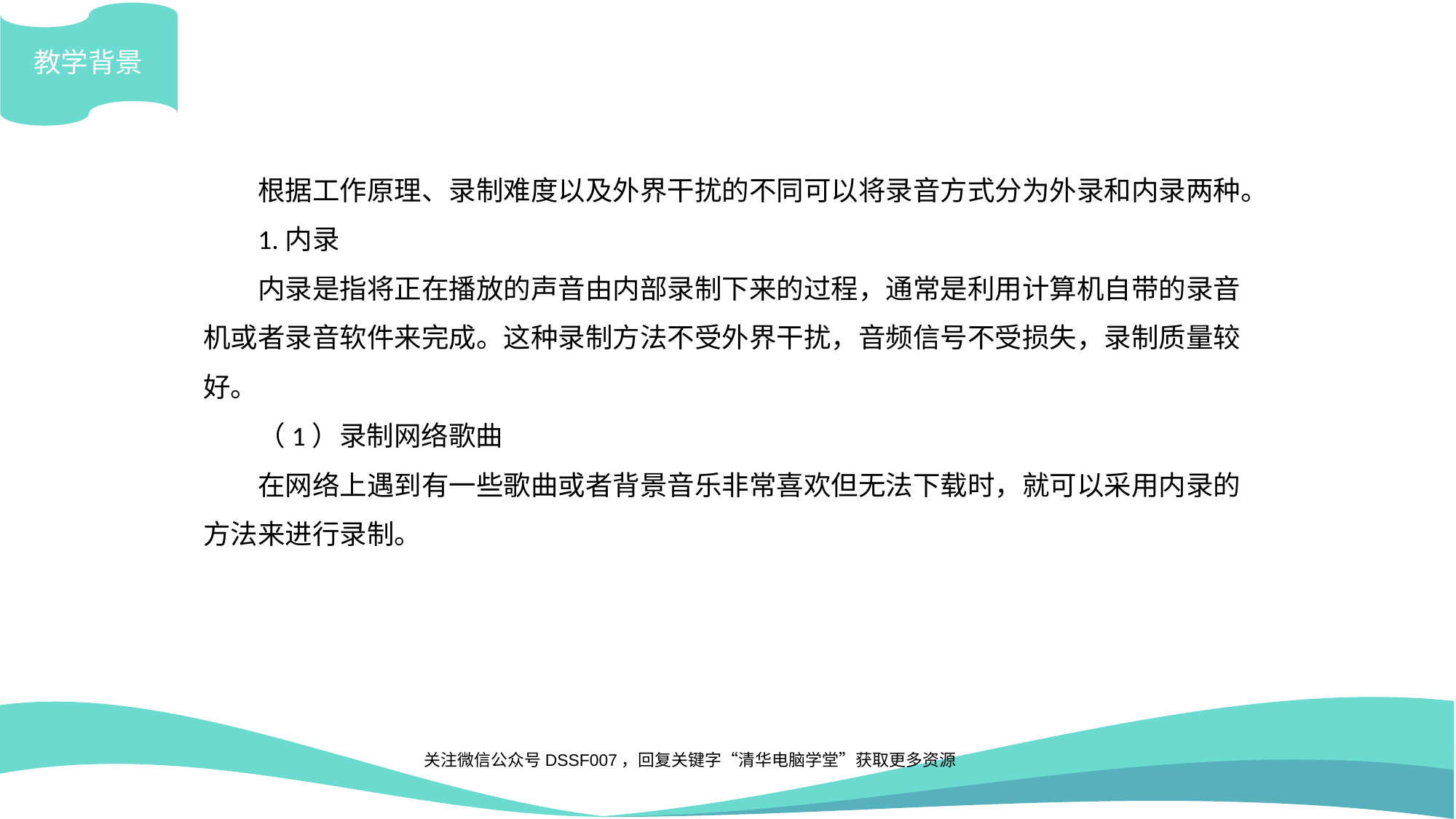

教学背景
根据工作原理、录制难度以及外界干扰的不同可以将录音方式分为外录和内录两种。
1.内录
内录是指将正在播放的声音由内部录制下来的过程，通常是利用计算机自带的录音机或者录音软件来完成。这种录制方法不受外界干扰，音频信号不受损失，录制质量较好。
（1）录制网络歌曲
在网络上遇到有一些歌曲或者背景音乐非常喜欢但无法下载时，就可以采用内录的方法来进行录制。